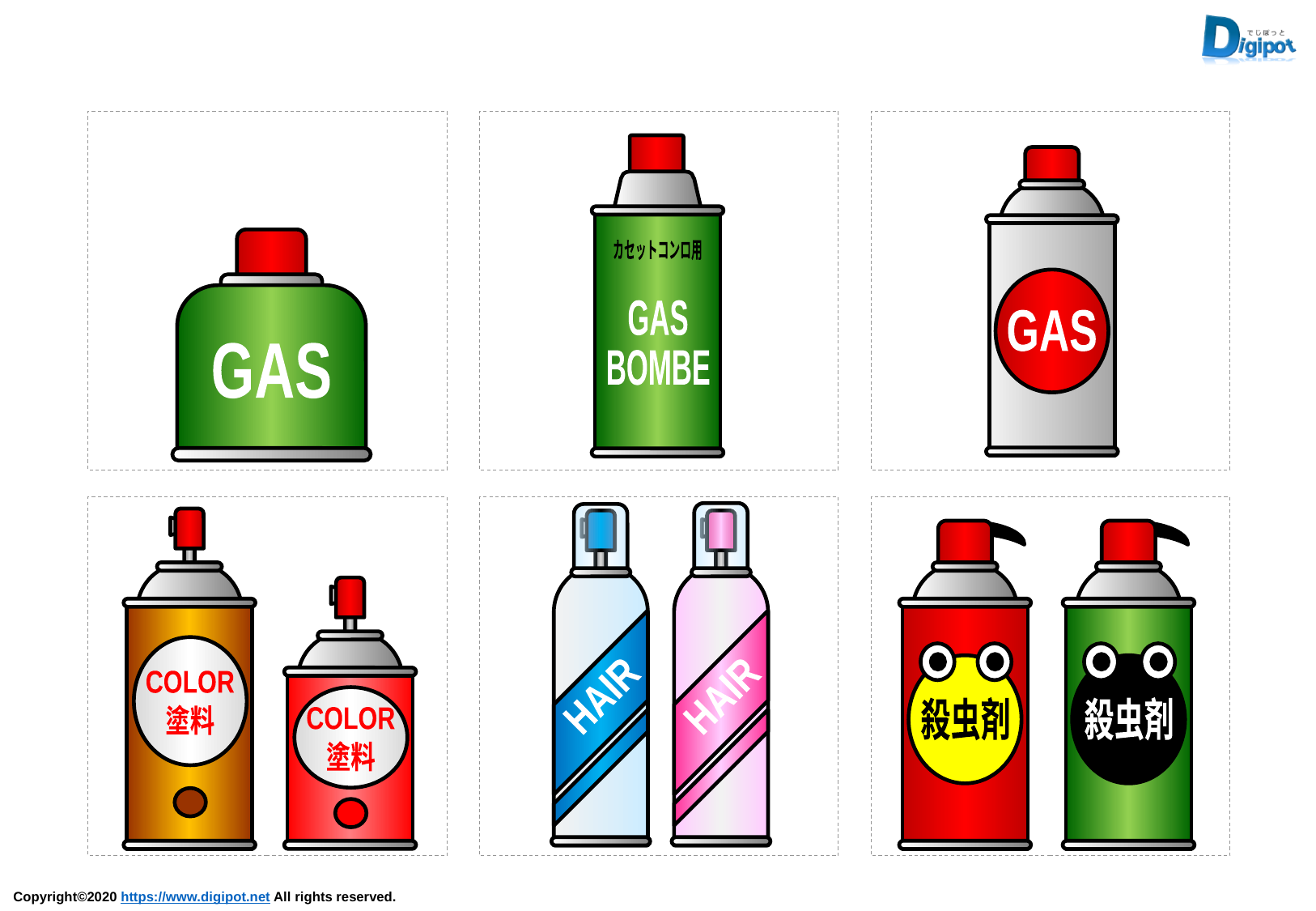

カセットコンロ用
GAS
BOMBE

GAS

GAS

HAIR

HAIR

COLOR
塗料

殺虫剤

殺虫剤

COLOR
塗料